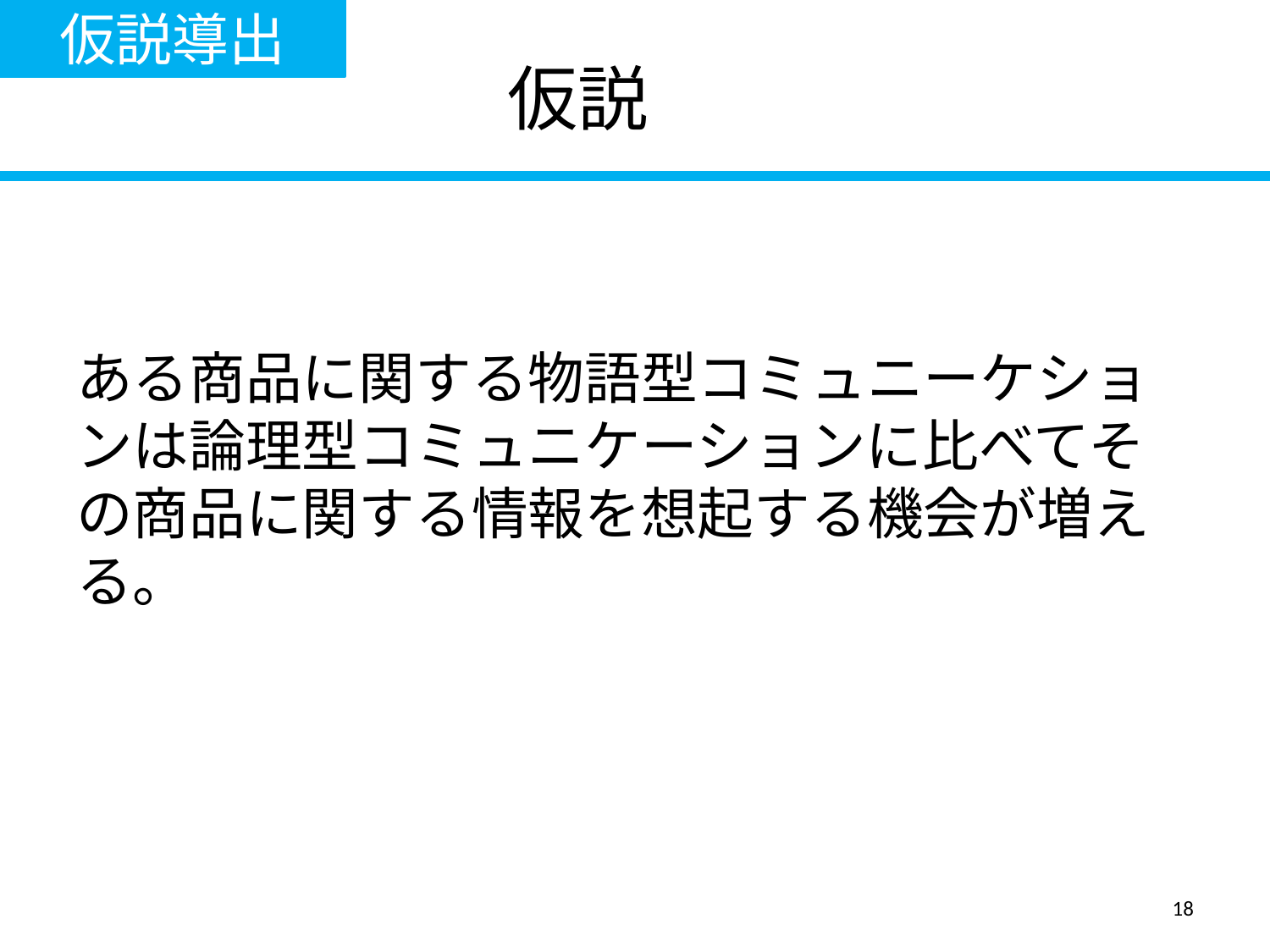

仮説導出
仮説
ある商品に関する物語型コミュニーケションは論理型コミュニケーションに比べてその商品に関する情報を想起する機会が増える。
18